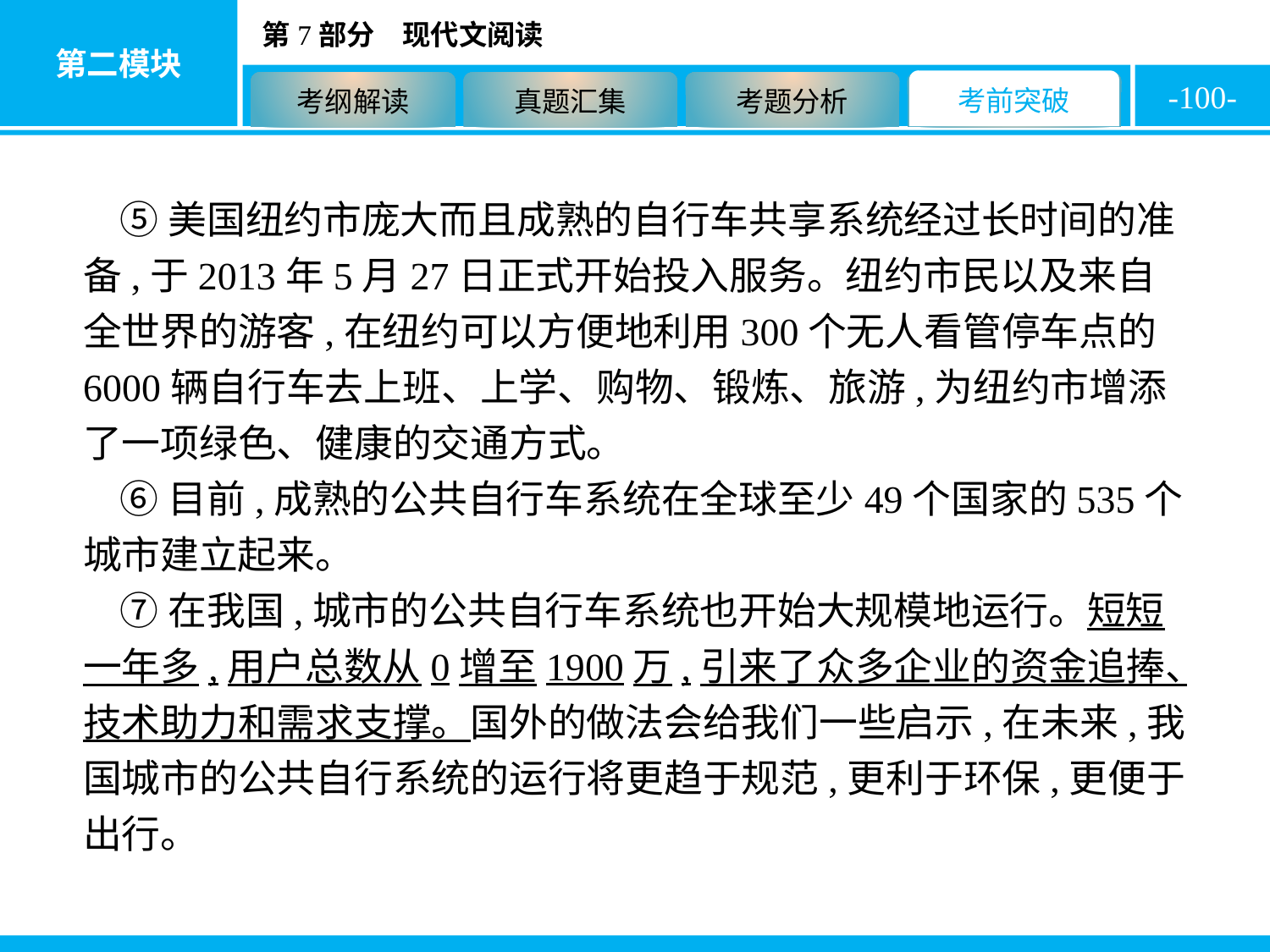

-100-
⑤美国纽约市庞大而且成熟的自行车共享系统经过长时间的准备,于2013年5月27日正式开始投入服务。纽约市民以及来自全世界的游客,在纽约可以方便地利用300个无人看管停车点的6000辆自行车去上班、上学、购物、锻炼、旅游,为纽约市增添了一项绿色、健康的交通方式。
⑥目前,成熟的公共自行车系统在全球至少49个国家的535个城市建立起来。
⑦在我国,城市的公共自行车系统也开始大规模地运行。短短一年多,用户总数从0增至1900万,引来了众多企业的资金追捧、技术助力和需求支撑。国外的做法会给我们一些启示,在未来,我国城市的公共自行系统的运行将更趋于规范,更利于环保,更便于出行。